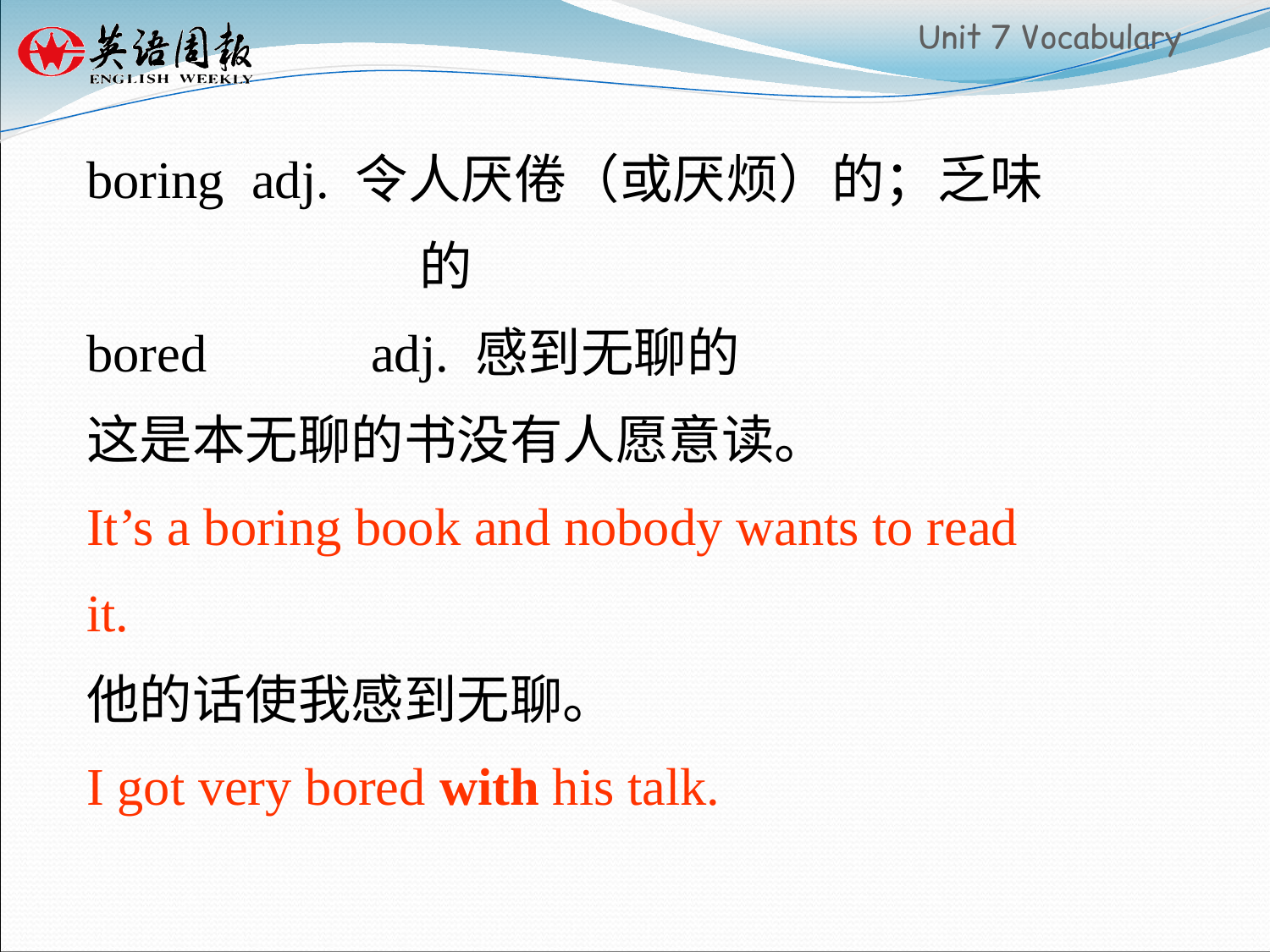

boring 	adj. 令人厌倦（或厌烦）的；乏味
                           的
bored	         adj. 感到无聊的
这是本无聊的书没有人愿意读。
It’s a boring book and nobody wants to read
it.
他的话使我感到无聊。
I got very bored with his talk.